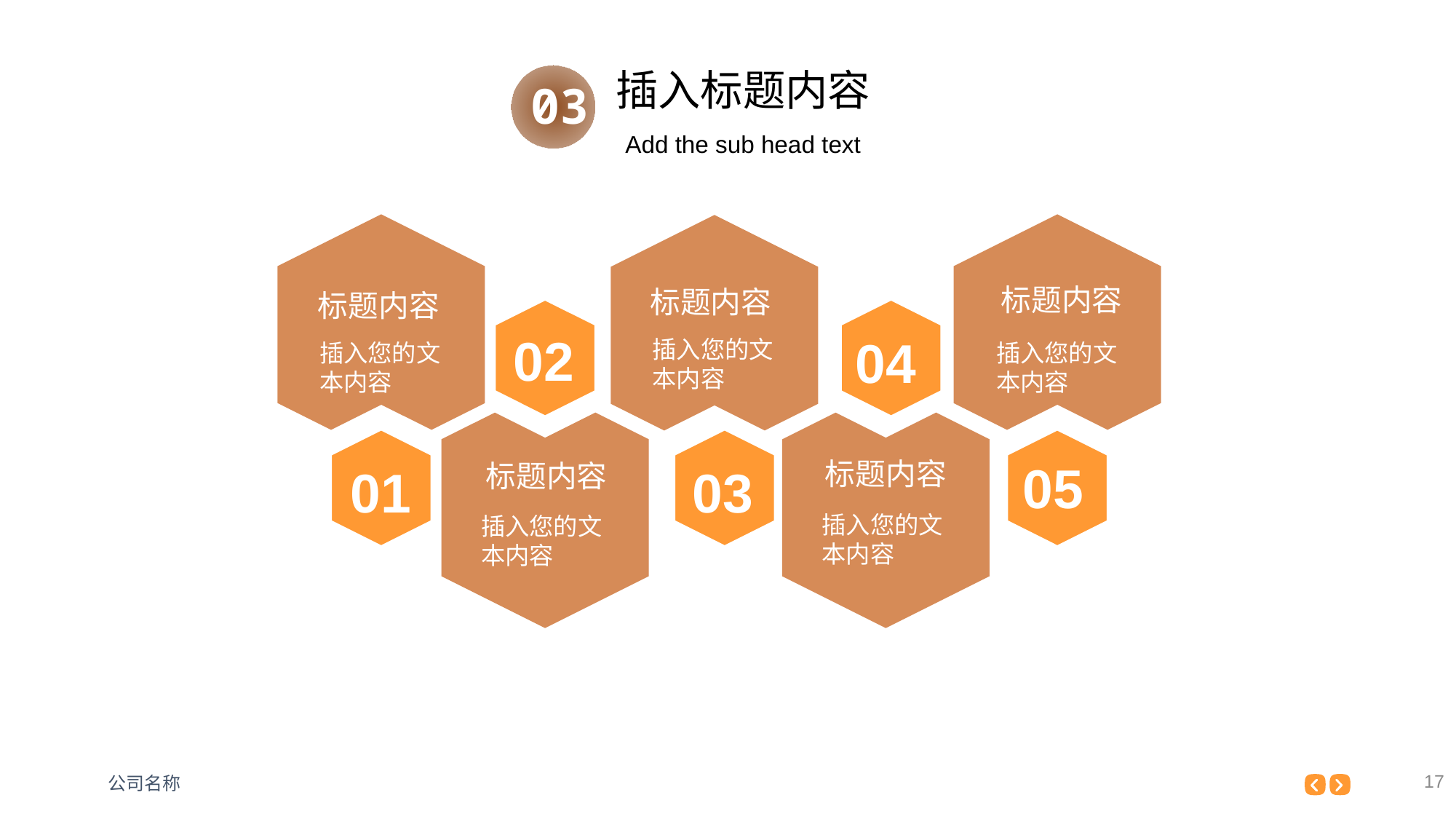

标题内容
插入您的文本内容
标题内容
插入您的文本内容
标题内容
插入您的文本内容

02
04

05
标题内容
插入您的文本内容
标题内容
插入您的文本内容
01
03
17